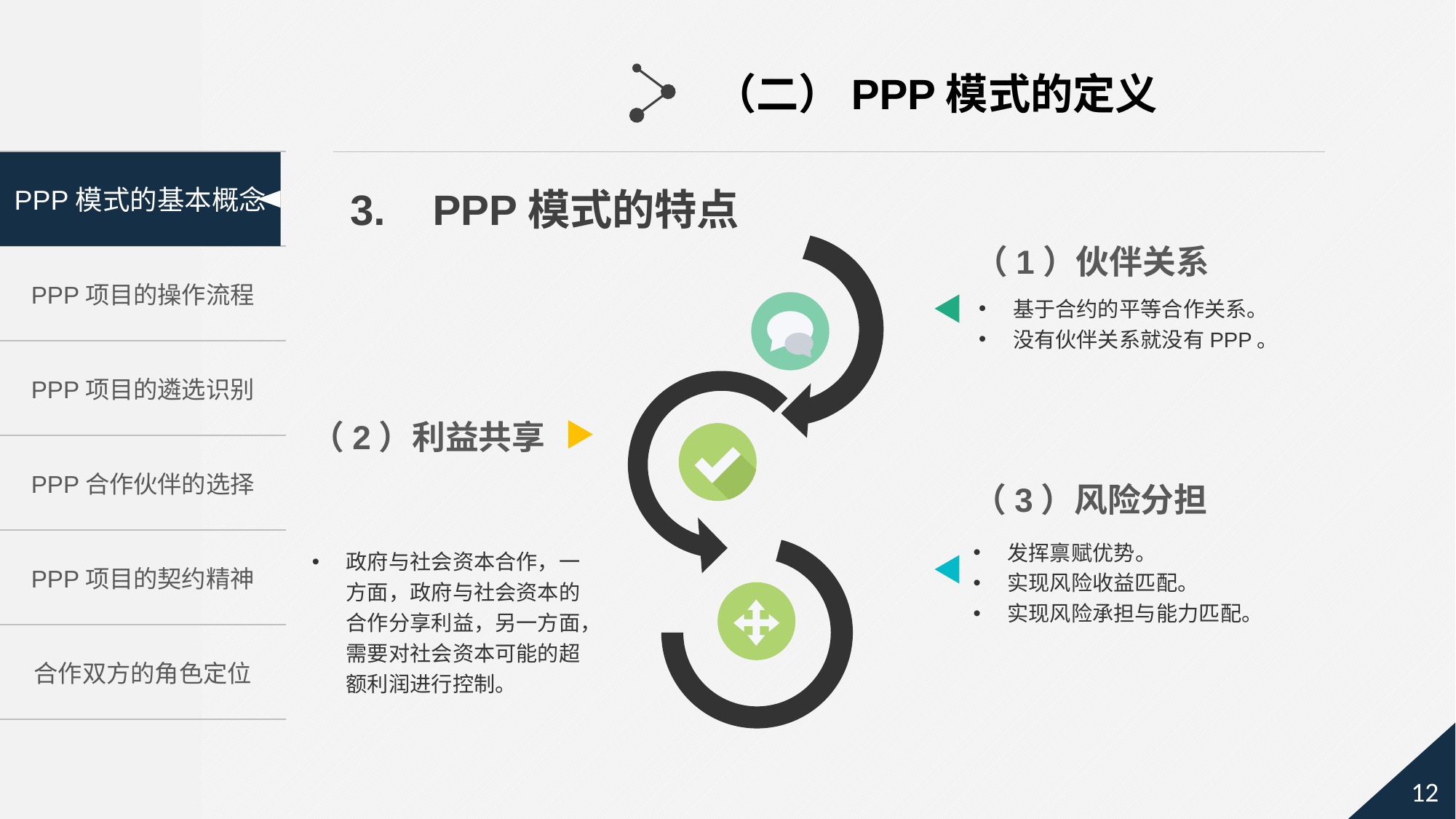

（二）PPP模式的定义
3.    PPP模式的特点
（1）伙伴关系
基于合约的平等合作关系。
没有伙伴关系就没有PPP。

（2）利益共享

（3）风险分担
发挥禀赋优势。
实现风险收益匹配。
实现风险承担与能力匹配。

政府与社会资本合作，一方面，政府与社会资本的合作分享利益，另一方面，需要对社会资本可能的超额利润进行控制。